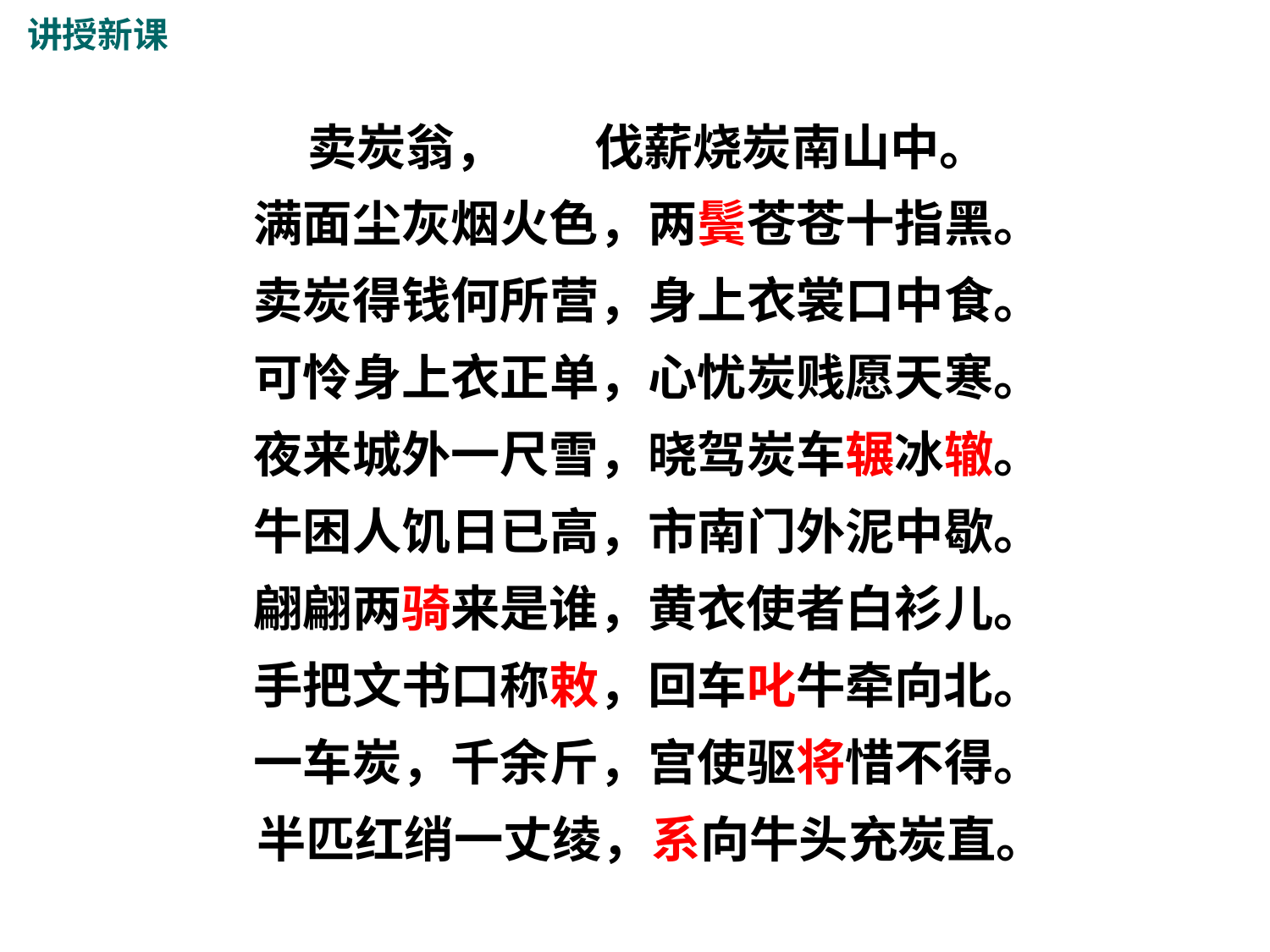

讲授新课
卖炭翁，        伐薪烧炭南山中。  
满面尘灰烟火色，两鬓苍苍十指黑。  
卖炭得钱何所营，身上衣裳口中食。  
可怜身上衣正单，心忧炭贱愿天寒。  
夜来城外一尺雪，晓驾炭车辗冰辙。  
牛困人饥日已高，市南门外泥中歇。  
翩翩两骑来是谁，黄衣使者白衫儿。  
手把文书口称敕，回车叱牛牵向北。  
一车炭，千余斤，宫使驱将惜不得。  
半匹红绡一丈绫，系向牛头充炭直。